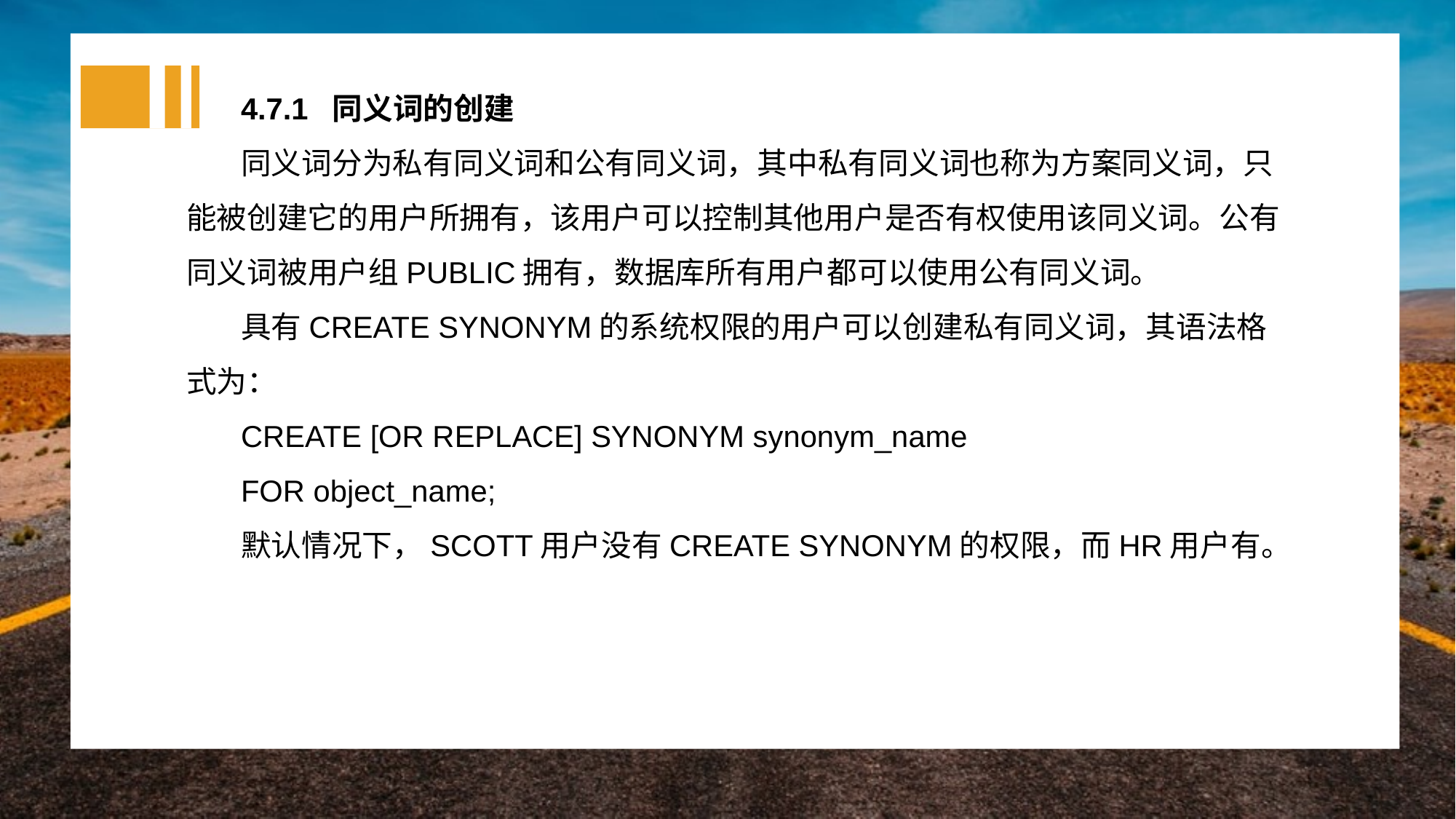

4.7.1  同义词的创建
同义词分为私有同义词和公有同义词，其中私有同义词也称为方案同义词，只能被创建它的用户所拥有，该用户可以控制其他用户是否有权使用该同义词。公有同义词被用户组PUBLIC拥有，数据库所有用户都可以使用公有同义词。
具有CREATE SYNONYM的系统权限的用户可以创建私有同义词，其语法格式为：
CREATE [OR REPLACE] SYNONYM synonym_name
FOR object_name;
默认情况下，SCOTT用户没有CREATE SYNONYM的权限，而HR用户有。